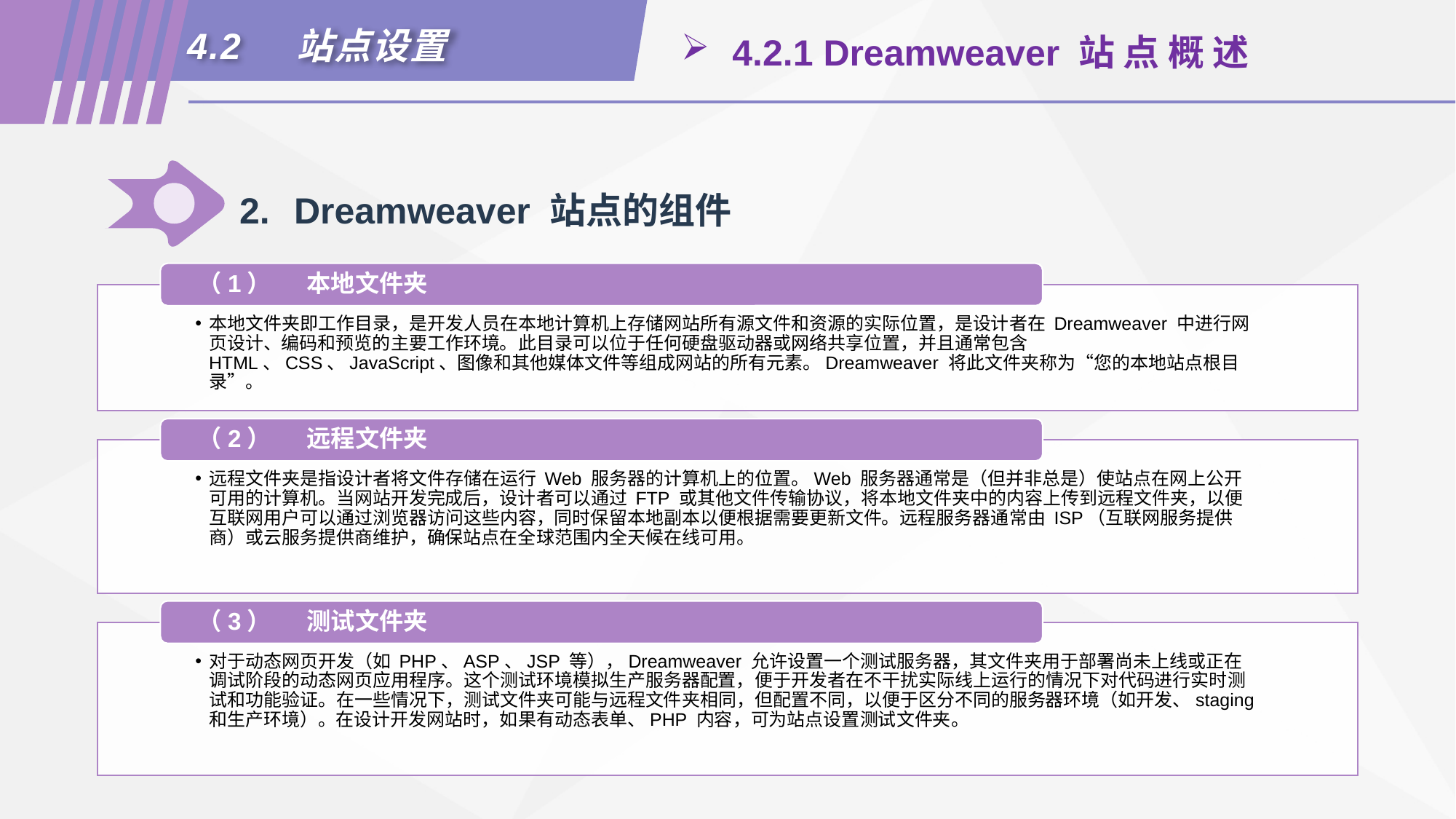

4.2	站点设置
 4.2.1 Dreamweaver 站 点 概 述

2.	Dreamweaver 站点的组件
本地文件夹即工作目录，是开发人员在本地计算机上存储网站所有源文件和资源的实际位置，是设计者在 Dreamweaver 中进行网页设计、编码和预览的主要工作环境。此目录可以位于任何硬盘驱动器或网络共享位置，并且通常包含 HTML、CSS、JavaScript、图像和其他媒体文件等组成网站的所有元素。Dreamweaver 将此文件夹称为“您的本地站点根目录”。
（1）	本地文件夹
远程文件夹是指设计者将文件存储在运行 Web 服务器的计算机上的位置。Web 服务器通常是（但并非总是）使站点在网上公开可用的计算机。当网站开发完成后，设计者可以通过 FTP 或其他文件传输协议，将本地文件夹中的内容上传到远程文件夹，以便互联网用户可以通过浏览器访问这些内容，同时保留本地副本以便根据需要更新文件。远程服务器通常由 ISP（互联网服务提供商）或云服务提供商维护，确保站点在全球范围内全天候在线可用。
（2）	远程文件夹
对于动态网页开发（如 PHP、ASP、JSP 等），Dreamweaver 允许设置一个测试服务器，其文件夹用于部署尚未上线或正在调试阶段的动态网页应用程序。这个测试环境模拟生产服务器配置，便于开发者在不干扰实际线上运行的情况下对代码进行实时测试和功能验证。在一些情况下，测试文件夹可能与远程文件夹相同，但配置不同，以便于区分不同的服务器环境（如开发、staging 和生产环境）。在设计开发网站时，如果有动态表单、PHP 内容，可为站点设置测试文件夹。
（3）	测试文件夹